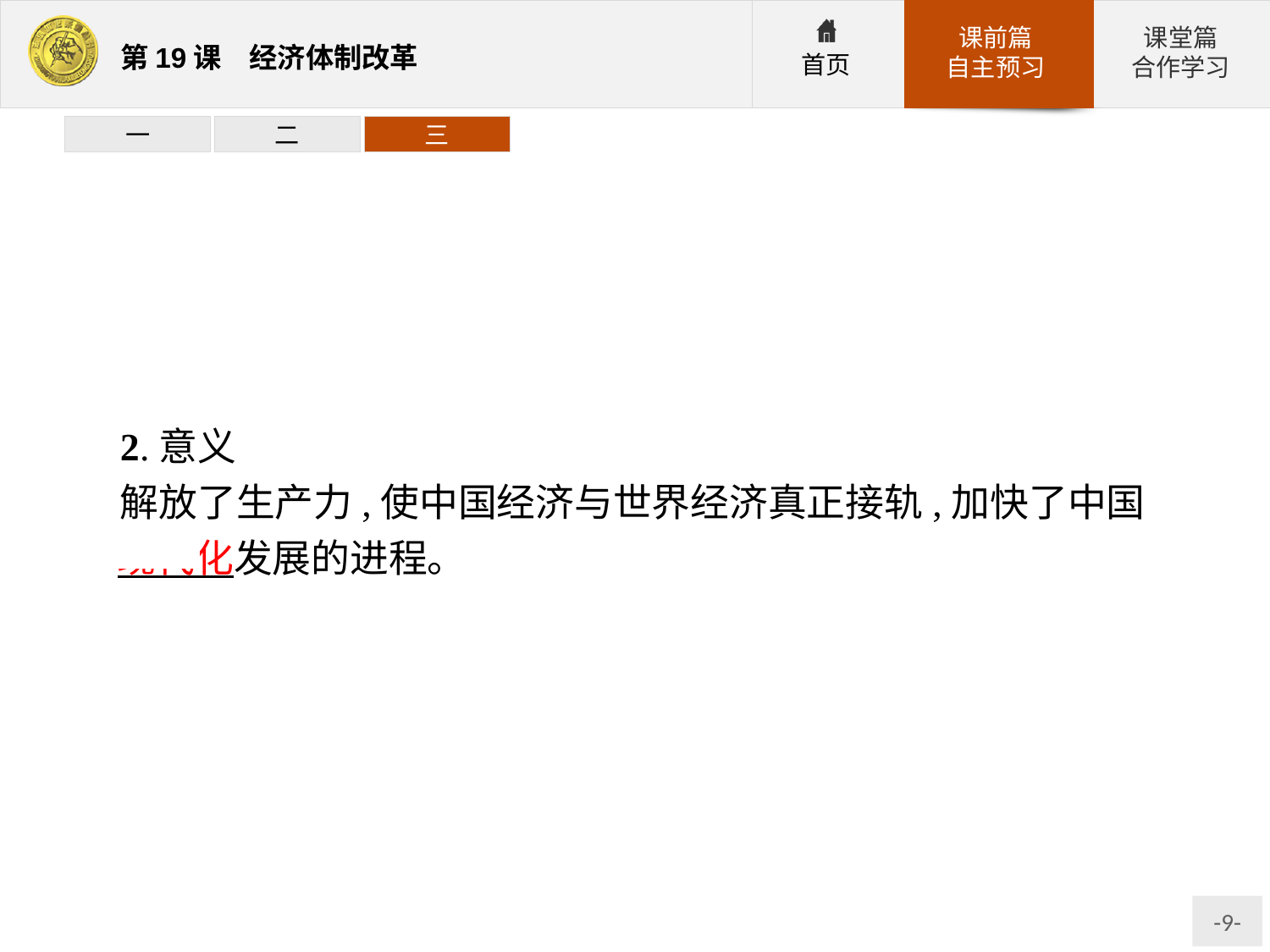

一
二
三
2.意义
解放了生产力,使中国经济与世界经济真正接轨,加快了中国         现代化发展的进程。